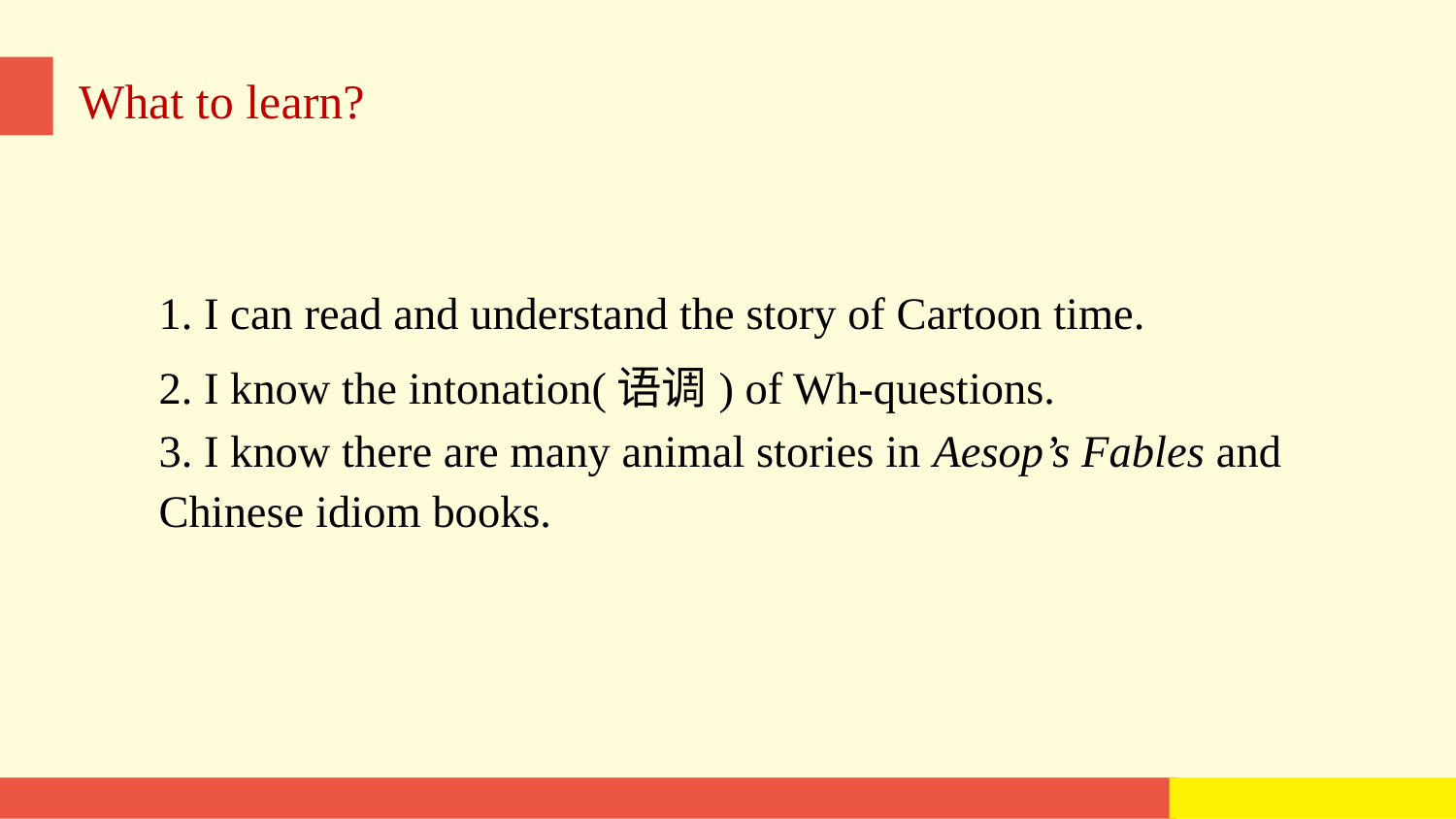

What to learn?
1. I can read and understand the story of Cartoon time.
2. I know the intonation(语调) of Wh-questions.
3. I know there are many animal stories in Aesop’s Fables and Chinese idiom books.